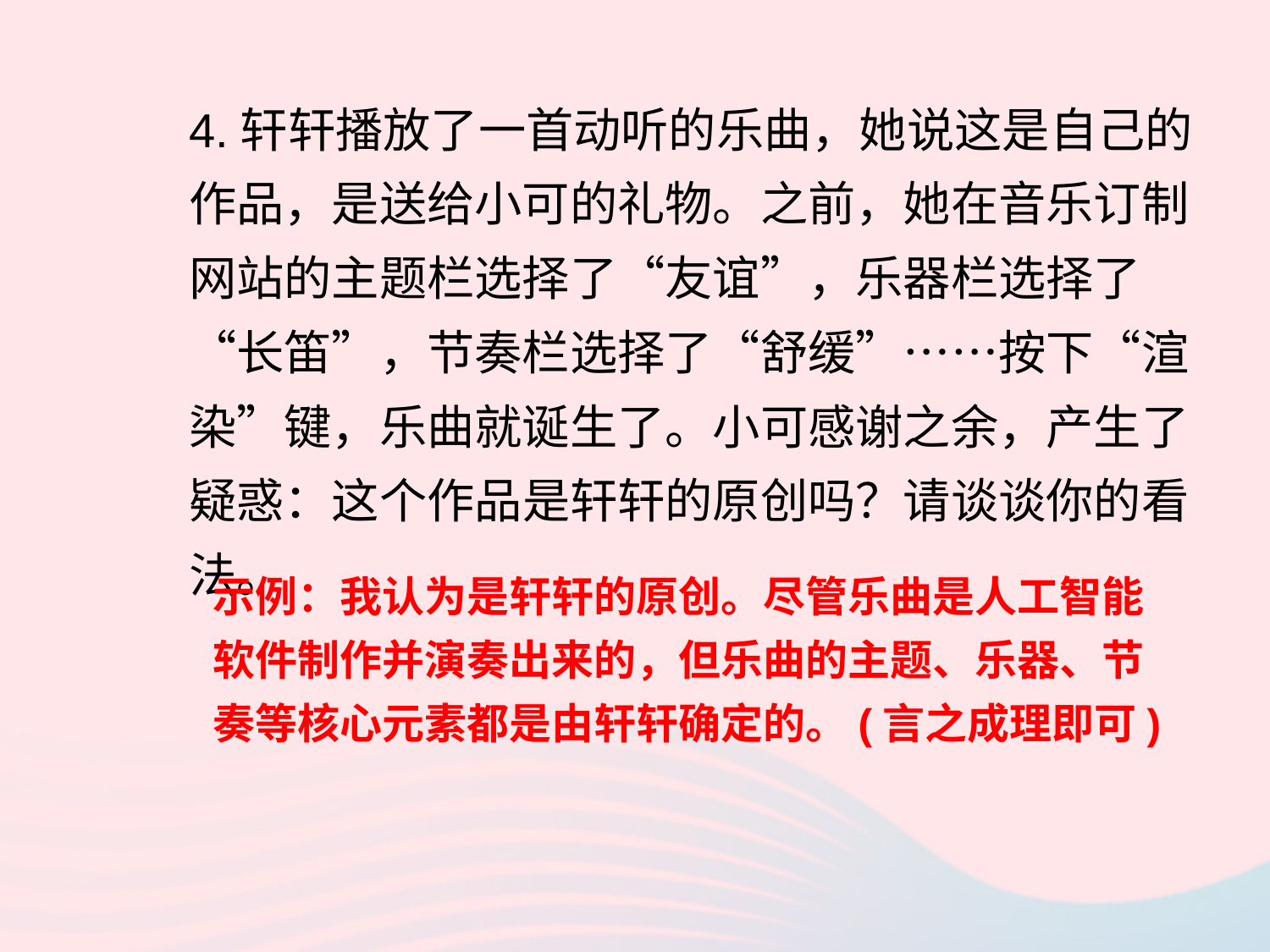

4.轩轩播放了一首动听的乐曲，她说这是自己的作品，是送给小可的礼物。之前，她在音乐订制网站的主题栏选择了“友谊”，乐器栏选择了“长笛”，节奏栏选择了“舒缓”……按下“渲染”键，乐曲就诞生了。小可感谢之余，产生了疑惑：这个作品是轩轩的原创吗？请谈谈你的看法。
示例：我认为是轩轩的原创。尽管乐曲是人工智能软件制作并演奏出来的，但乐曲的主题、乐器、节奏等核心元素都是由轩轩确定的。(言之成理即可)